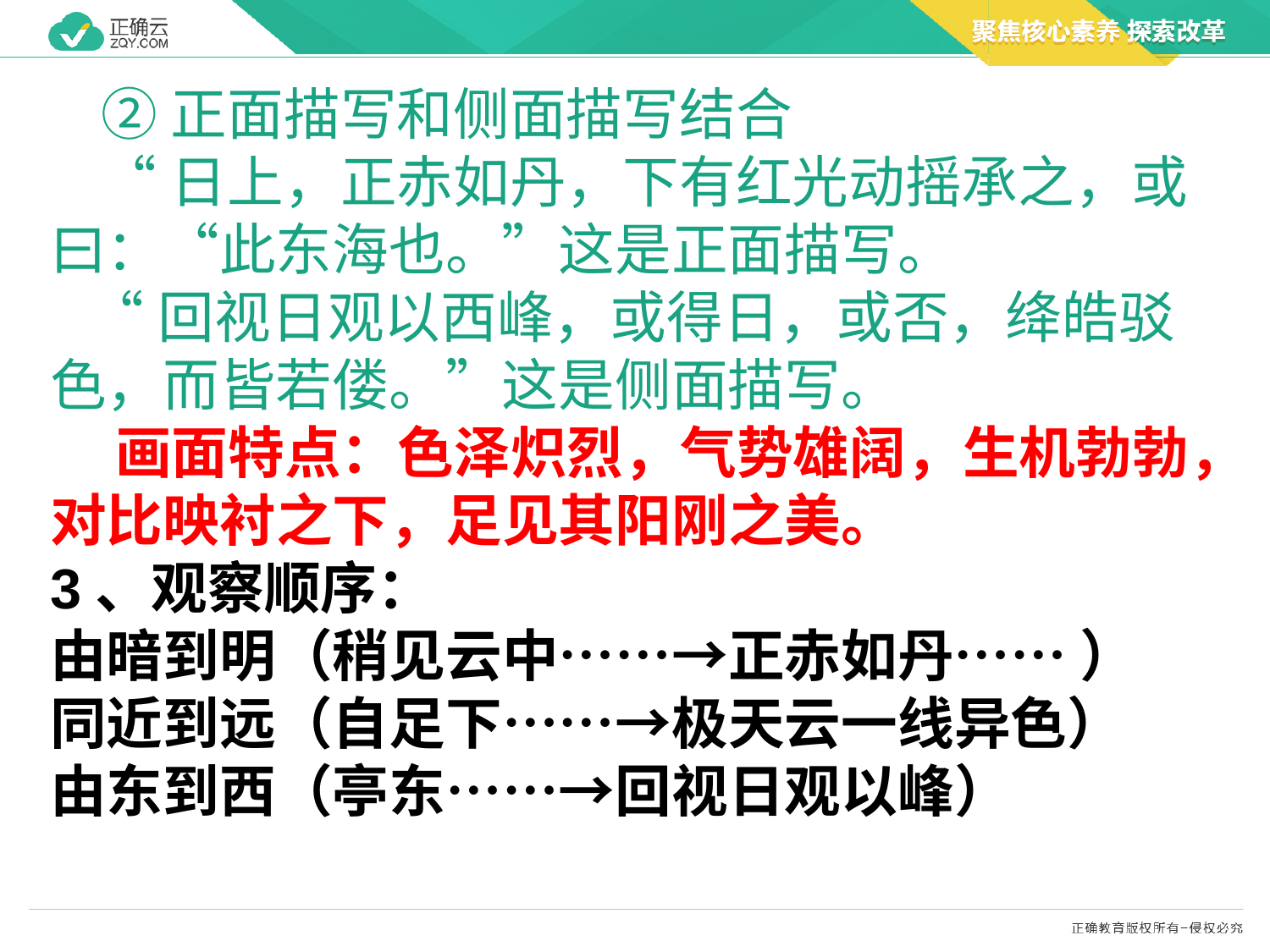

②正面描写和侧面描写结合
    “日上，正赤如丹，下有红光动摇承之，或曰：“此东海也。”这是正面描写。
   “回视日观以西峰，或得日，或否，绛皓驳色，而皆若偻。”这是侧面描写。
    画面特点：色泽炽烈，气势雄阔，生机勃勃，对比映衬之下，足见其阳刚之美。
3、观察顺序：
由暗到明（稍见云中……→正赤如丹…… ）
同近到远（自足下……→极天云一线异色）
由东到西（亭东……→回视日观以峰）